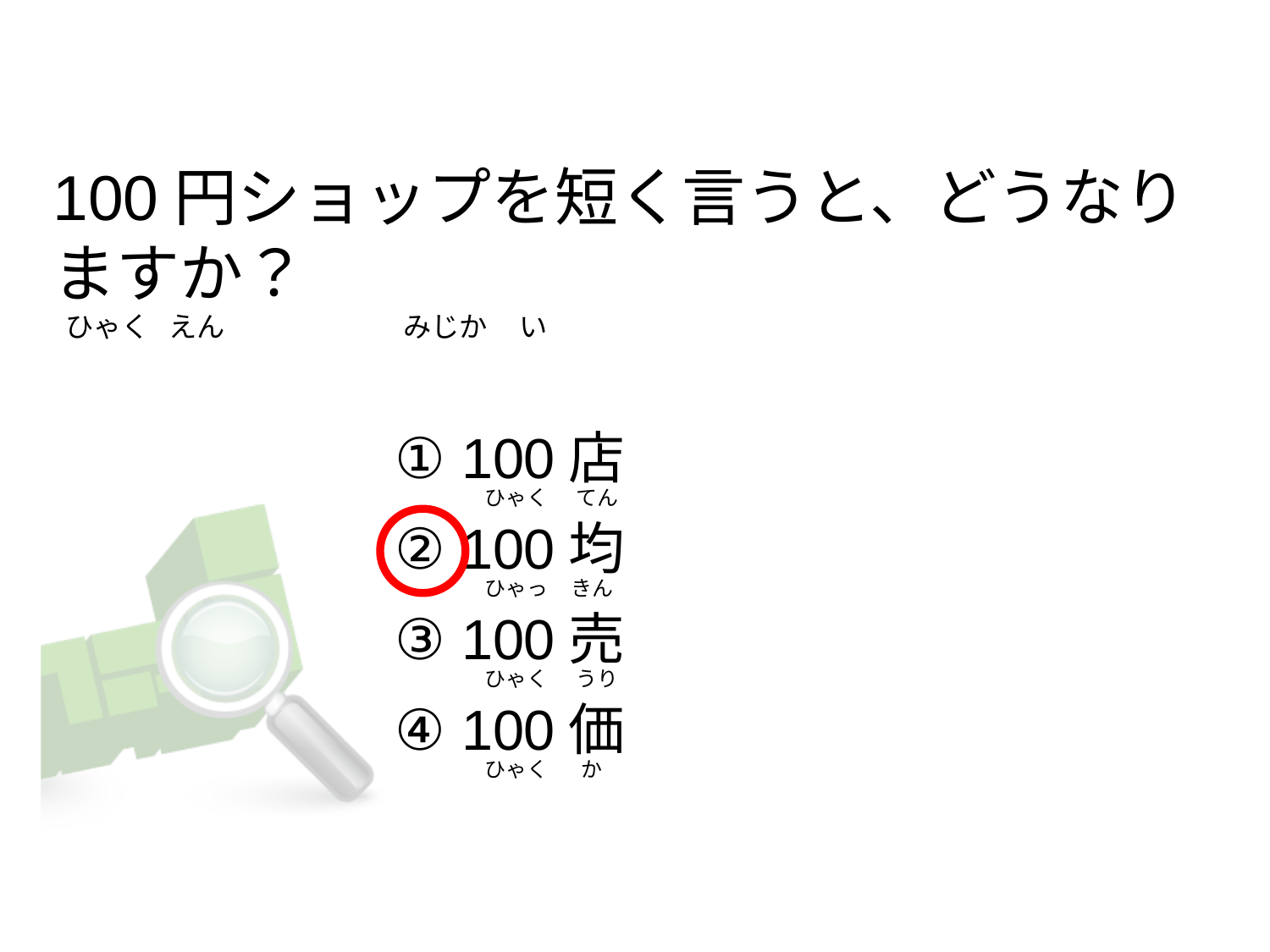

# 100円ショップを短く言うと、どうなりますか？   ひゃく   えん                            みじか     い
① 100店
② 100均
③ 100売
④ 100価
  ひゃく      てん

  ひゃっ     きん
  ひゃく      うり
  ひゃく       か